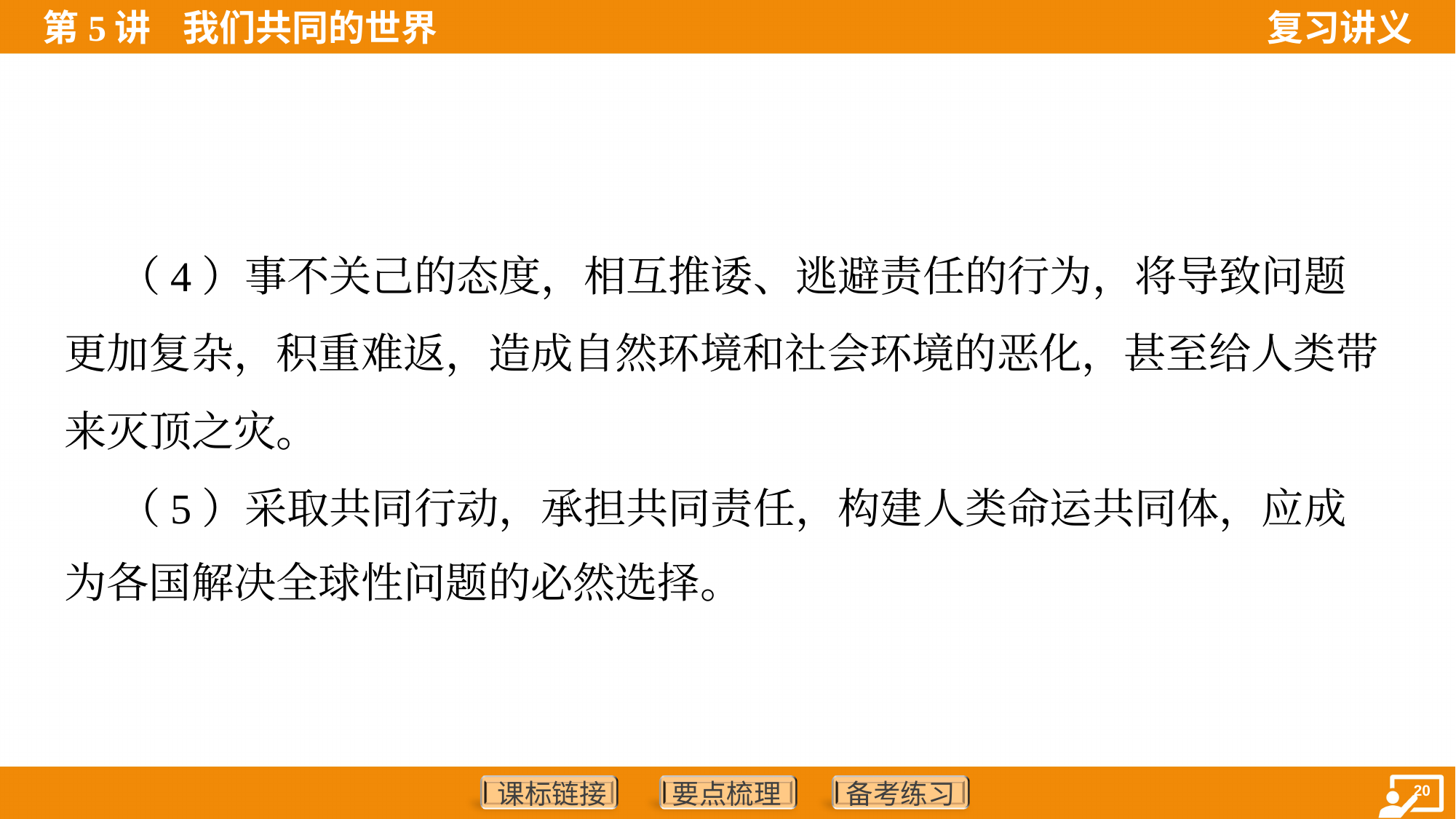

（4）事不关己的态度，相互推诿、逃避责任的行为，将导致问题
更加复杂，积重难返，造成自然环境和社会环境的恶化，甚至给人类带
来灭顶之灾。
    （5）采取共同行动，承担共同责任，构建人类命运共同体，应成
为各国解决全球性问题的必然选择。